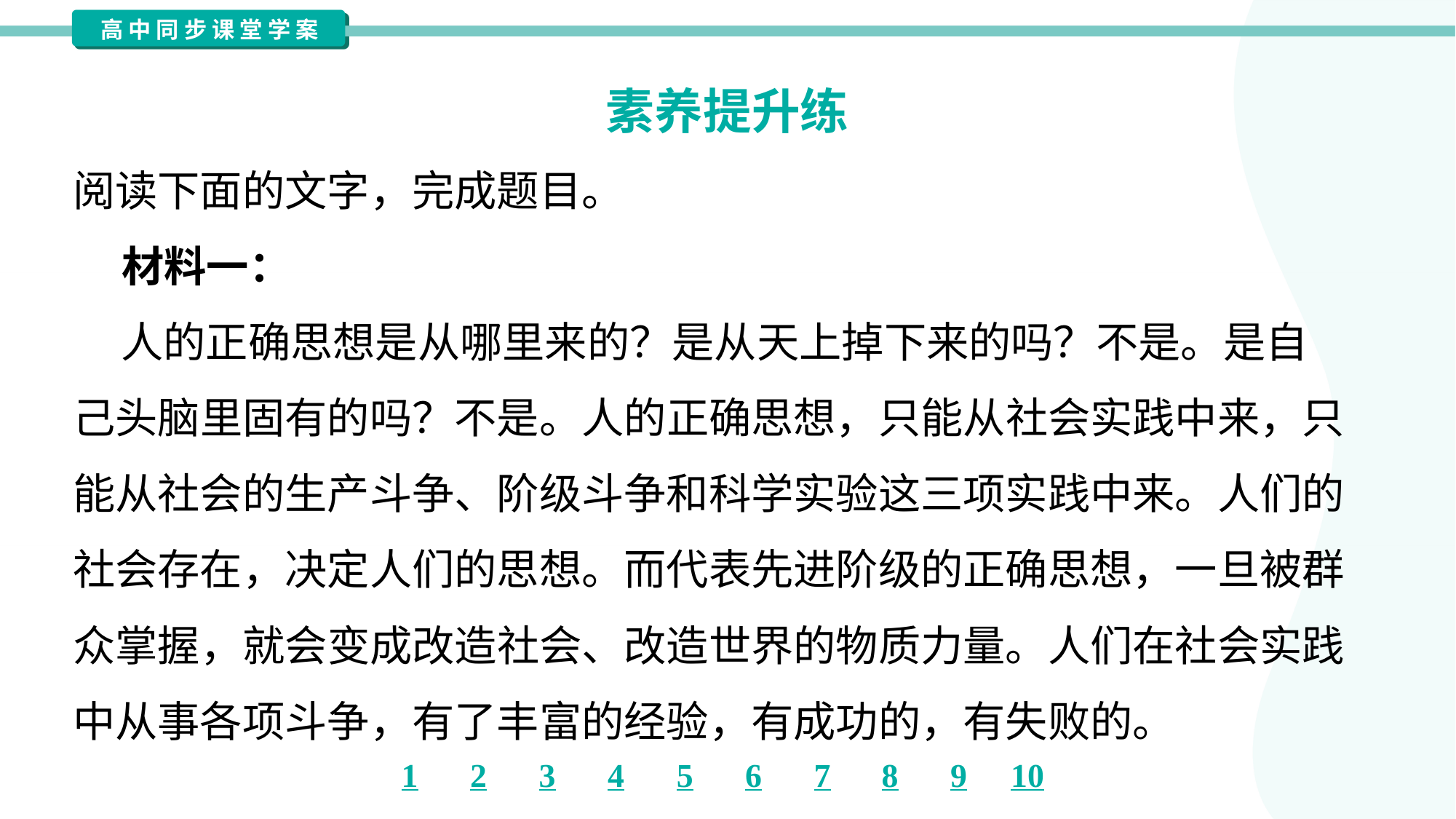

素养提升练
阅读下面的文字，完成题目。
    材料一：
    人的正确思想是从哪里来的？是从天上掉下来的吗？不是。是自
己头脑里固有的吗？不是。人的正确思想，只能从社会实践中来，只
能从社会的生产斗争、阶级斗争和科学实验这三项实践中来。人们的
社会存在，决定人们的思想。而代表先进阶级的正确思想，一旦被群
众掌握，就会变成改造社会、改造世界的物质力量。人们在社会实践
中从事各项斗争，有了丰富的经验，有成功的，有失败的。